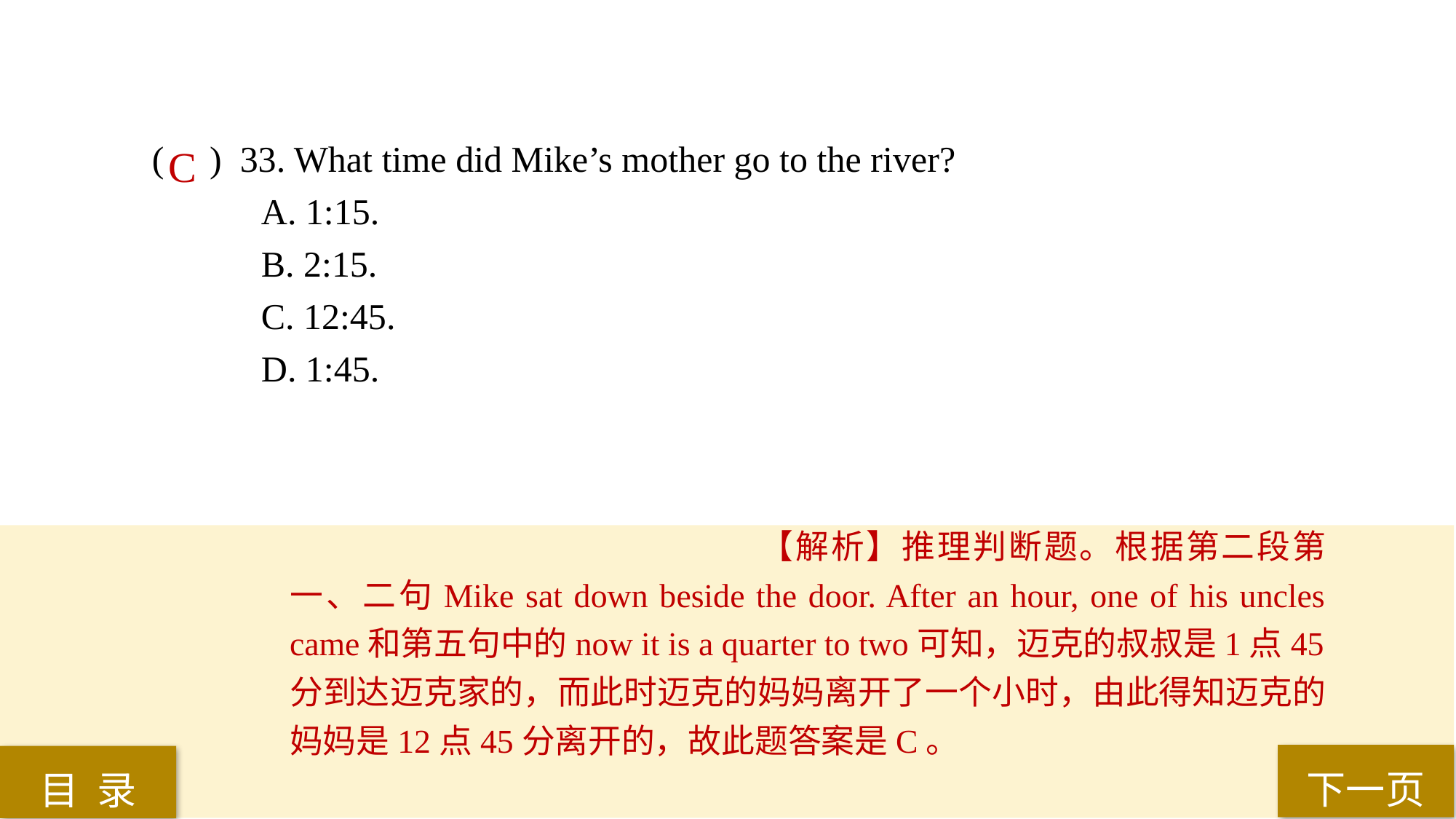

(     )  33. What time did Mike’s mother go to the river?
A. 1:15.
B. 2:15.
C. 12:45.
D. 1:45.
C
【解析】推理判断题。根据第二段第一、二句Mike sat down beside the door. After an hour, one of his uncles came和第五句中的now it is a quarter to two可知，迈克的叔叔是1点45分到达迈克家的，而此时迈克的妈妈离开了一个小时，由此得知迈克的妈妈是12点45分离开的，故此题答案是C。